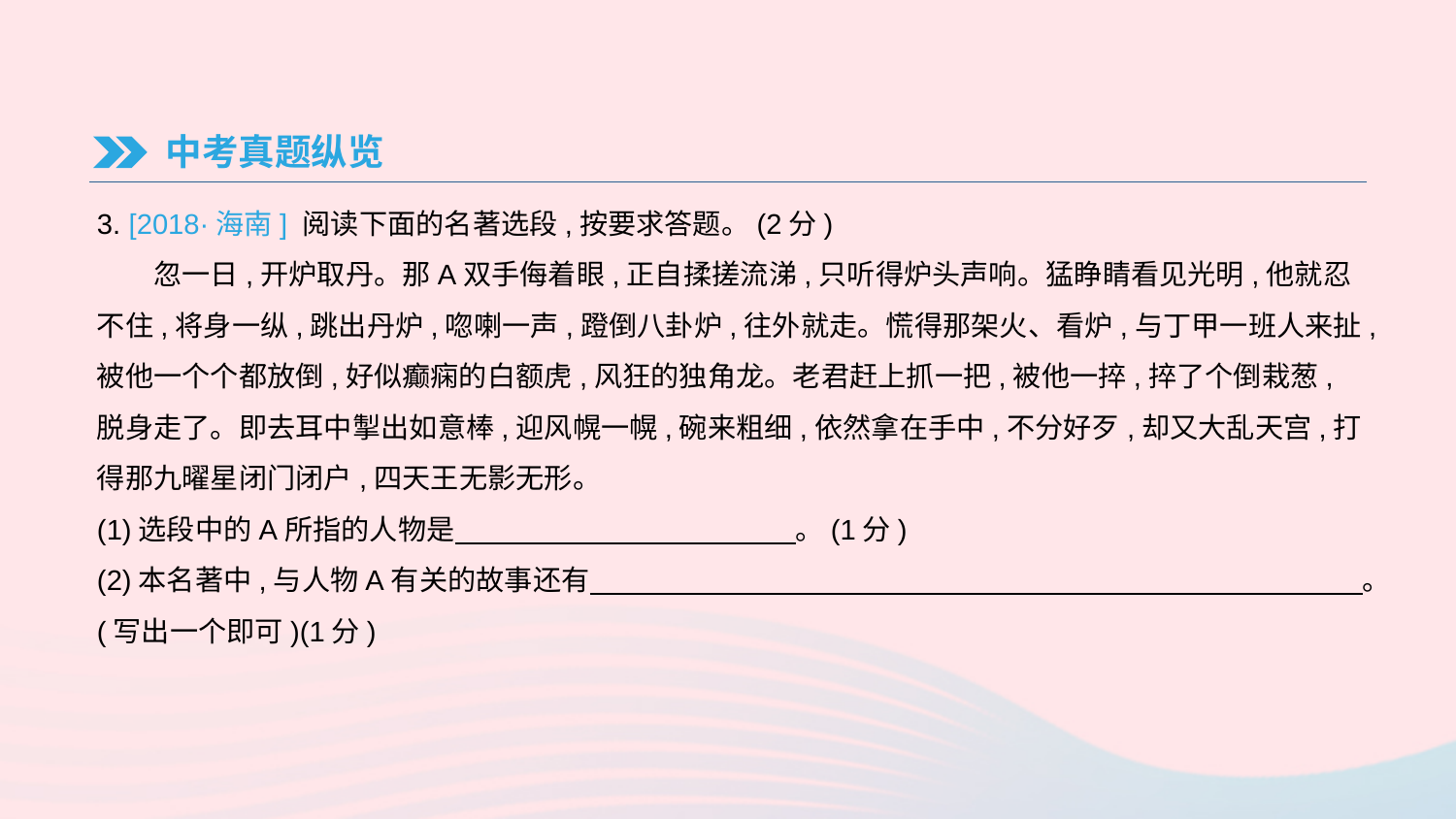

中考真题纵览

3. [2018·海南] 阅读下面的名著选段,按要求答题。(2分)
　　忽一日,开炉取丹。那A双手侮着眼,正自揉搓流涕,只听得炉头声响。猛睁睛看见光明,他就忍不住,将身一纵,跳出丹炉,唿喇一声,蹬倒八卦炉,往外就走。慌得那架火、看炉,与丁甲一班人来扯,被他一个个都放倒,好似癫痫的白额虎,风狂的独角龙。老君赶上抓一把,被他一捽,捽了个倒栽葱,脱身走了。即去耳中掣出如意棒,迎风幌一幌,碗来粗细,依然拿在手中,不分好歹,却又大乱天宫,打得那九曜星闭门闭户,四天王无影无形。
(1)选段中的A所指的人物是　　　　　　　　　　　　。(1分)
(2)本名著中,与人物A有关的故事还有 　　　　　　　　　　　　　　　　　　　　　　　　　　　。(写出一个即可)(1分)